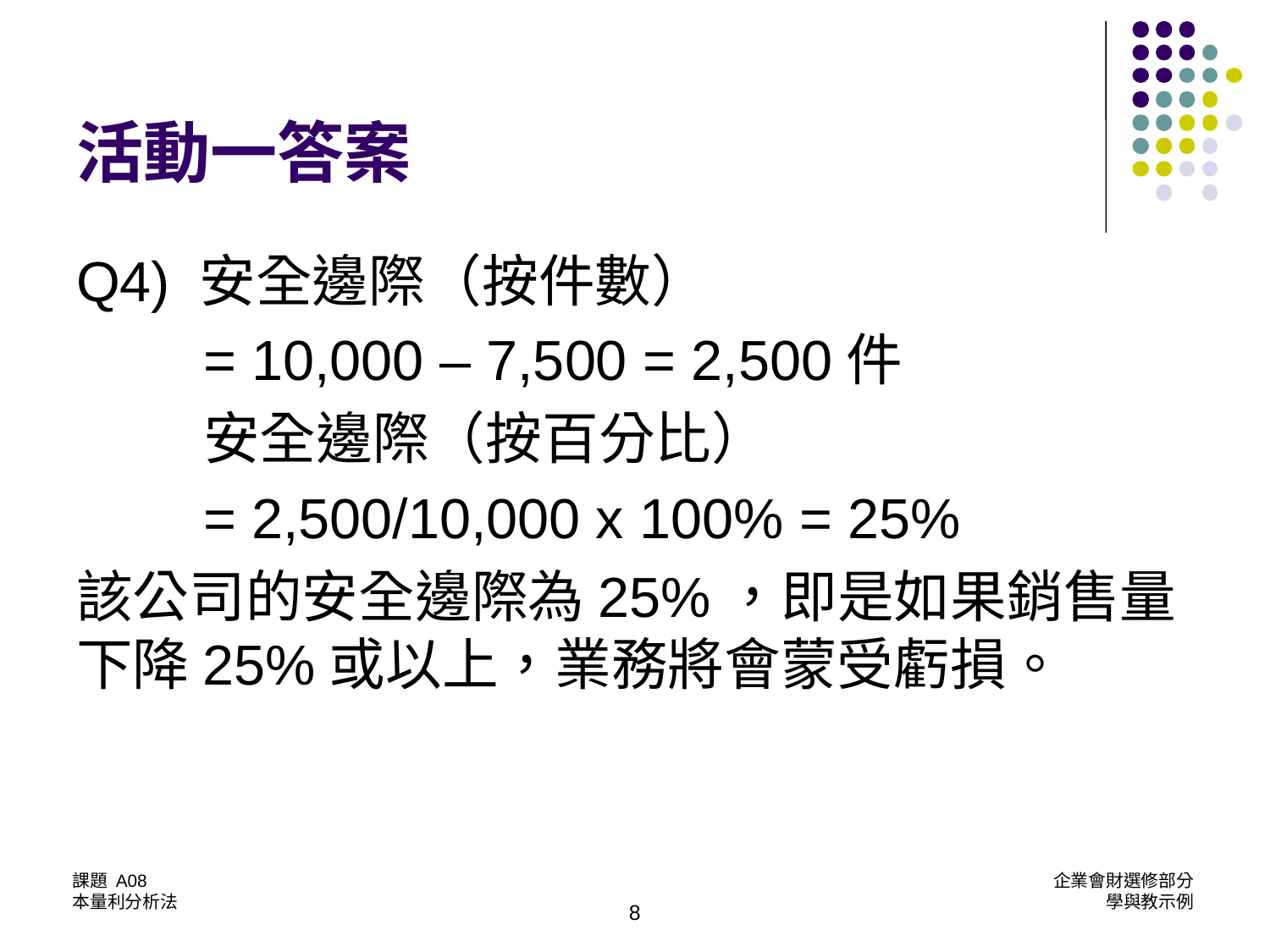

# 活動一答案
Q4) 安全邊際（按件數）
	= 10,000 – 7,500 = 2,500件
	安全邊際（按百分比）
	= 2,500/10,000 x 100% = 25%
該公司的安全邊際為25%，即是如果銷售量下降25%或以上，業務將會蒙受虧損。

8